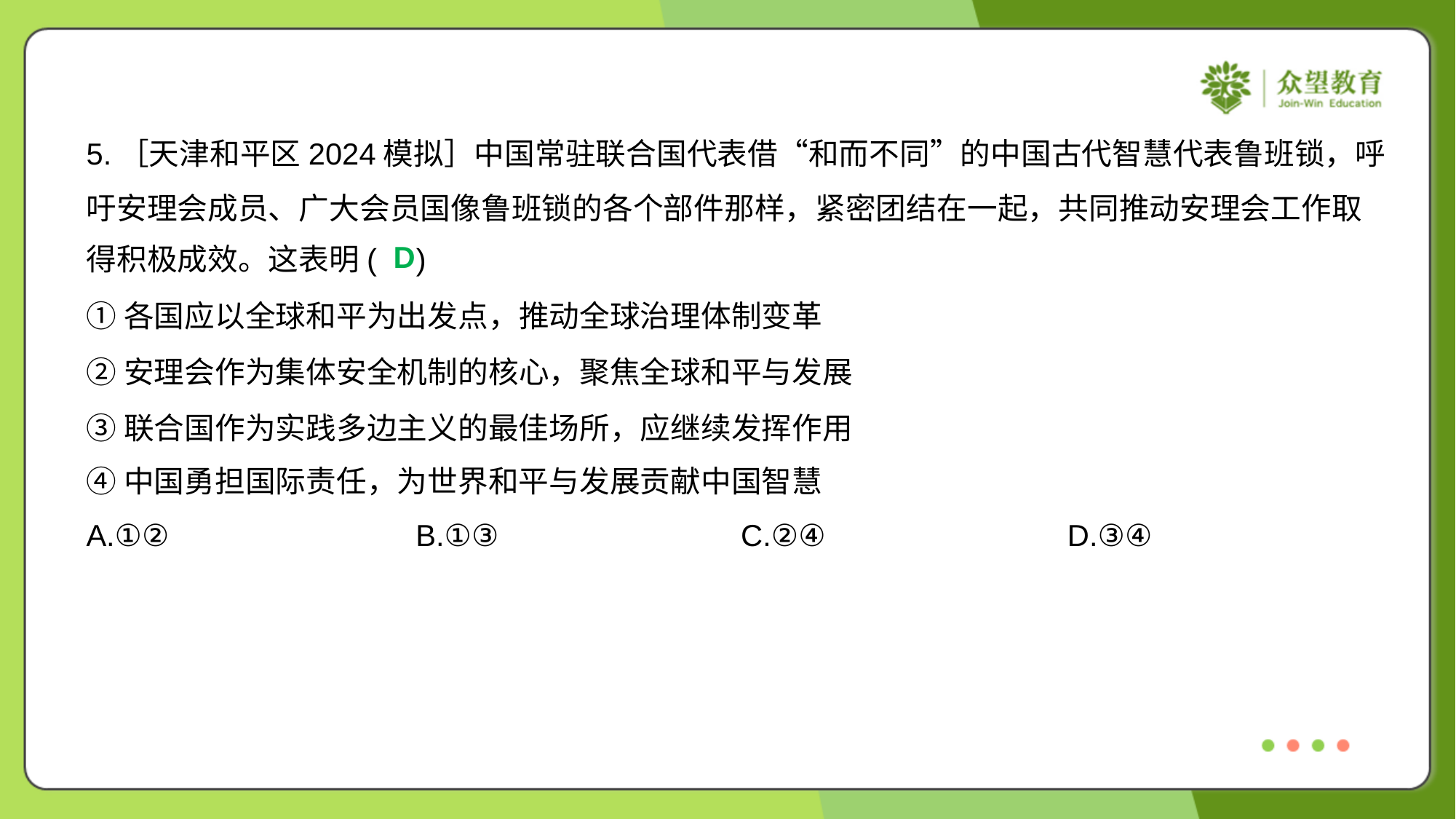

5.［天津和平区2024模拟］中国常驻联合国代表借“和而不同”的中国古代智慧代表鲁班锁，呼
吁安理会成员、广大会员国像鲁班锁的各个部件那样，紧密团结在一起，共同推动安理会工作取
得积极成效。这表明(     )
D
①各国应以全球和平为出发点，推动全球治理体制变革
②安理会作为集体安全机制的核心，聚焦全球和平与发展
③联合国作为实践多边主义的最佳场所，应继续发挥作用
④中国勇担国际责任，为世界和平与发展贡献中国智慧
A.①②	B.①③	C.②④	D.③④